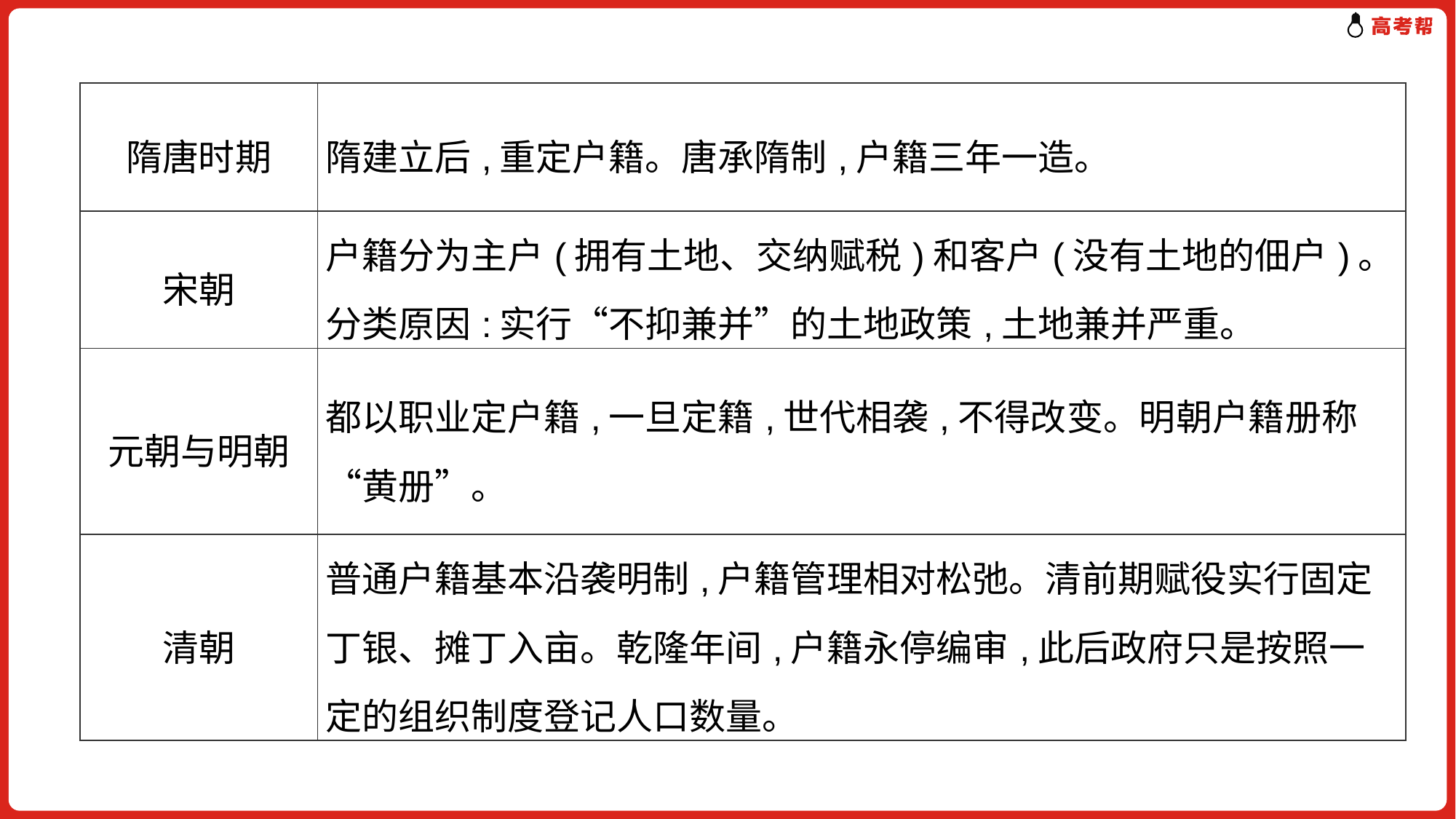

| 隋唐时期 | 隋建立后,重定户籍。唐承隋制,户籍三年一造。 |
| --- | --- |
| 宋朝 | 户籍分为主户(拥有土地、交纳赋税)和客户(没有土地的佃户)。分类原因:实行“不抑兼并”的土地政策,土地兼并严重。 |
| 元朝与明朝 | 都以职业定户籍,一旦定籍,世代相袭,不得改变。明朝户籍册称“黄册”。 |
| 清朝 | 普通户籍基本沿袭明制,户籍管理相对松弛。清前期赋役实行固定丁银、摊丁入亩。乾隆年间,户籍永停编审,此后政府只是按照一定的组织制度登记人口数量。 |